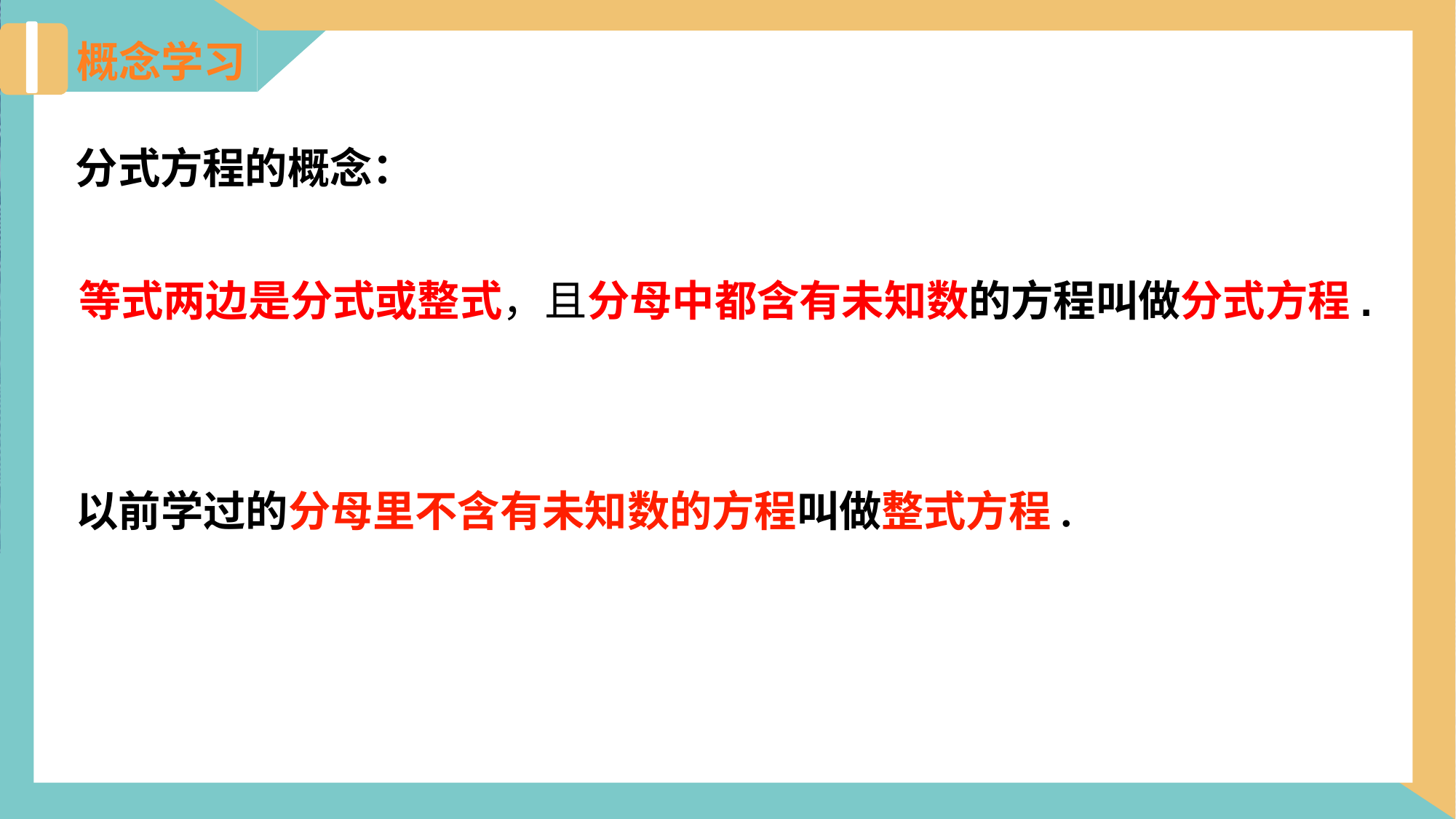

概念学习

分式方程的概念：
等式两边是分式或整式，且分母中都含有未知数的方程叫做分式方程.
以前学过的分母里不含有未知数的方程叫做整式方程.